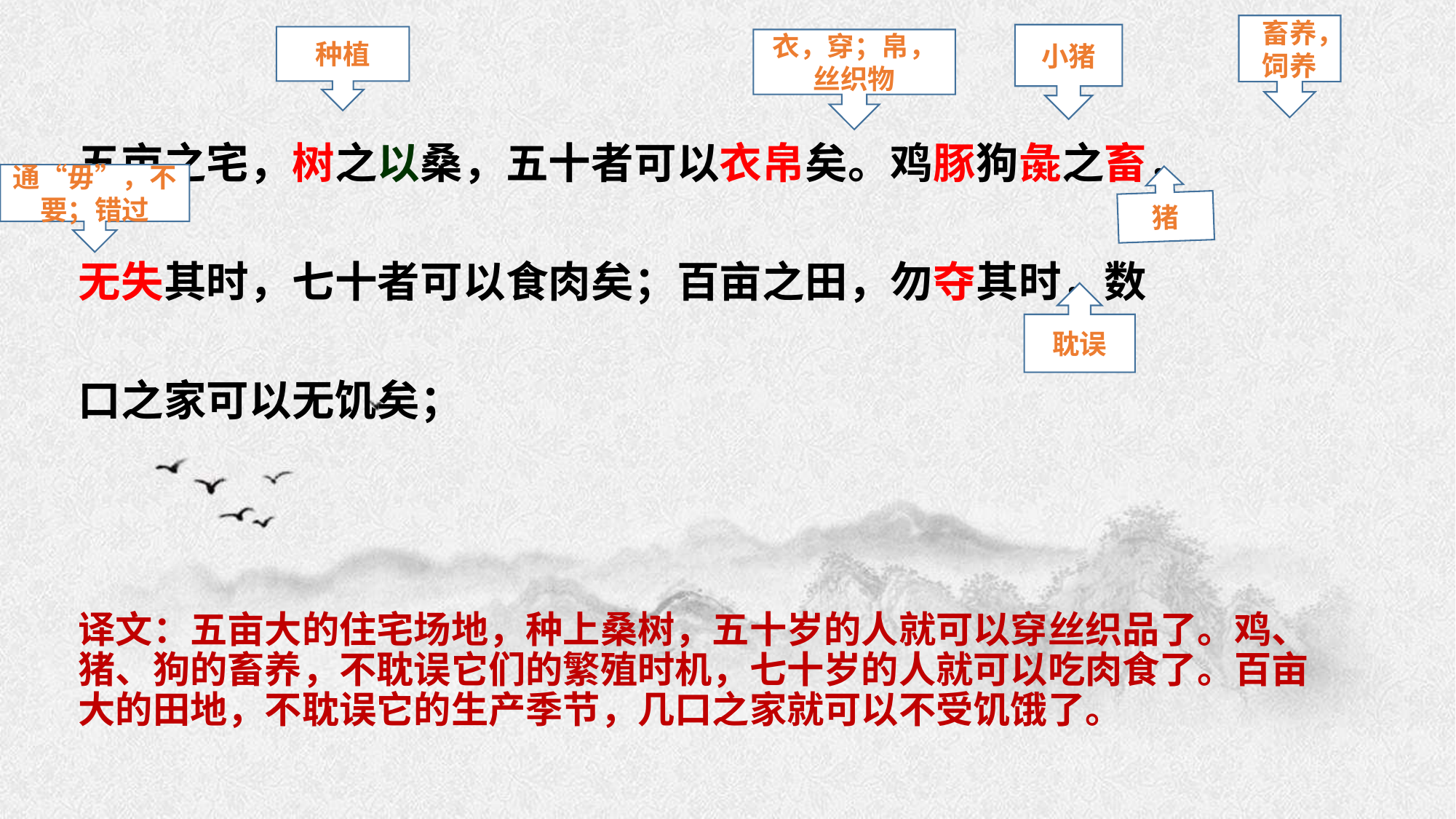

畜养，饲养
小猪
种植
衣，穿；帛，丝织物

五亩之宅，树之以桑，五十者可以衣帛矣。鸡豚狗彘之畜，

无失其时，七十者可以食肉矣；百亩之田，勿夺其时，数

口之家可以无饥矣；

译文：五亩大的住宅场地，种上桑树，五十岁的人就可以穿丝织品了。鸡、猪、狗的畜养，不耽误它们的繁殖时机，七十岁的人就可以吃肉食了。百亩大的田地，不耽误它的生产季节，几口之家就可以不受饥饿了。
通“毋”，不要；错过
猪
耽误